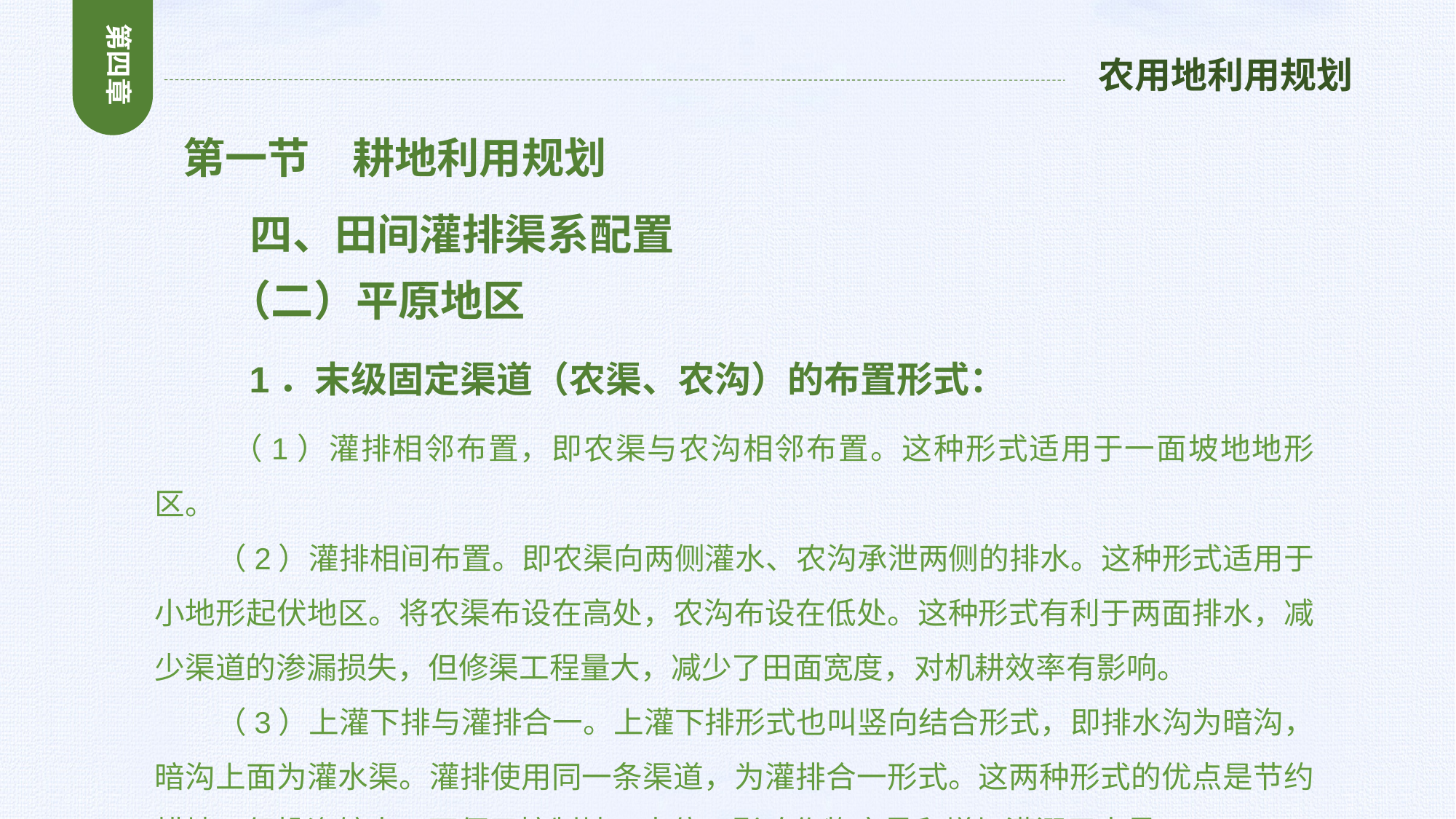

第四章
农用地利用规划

 第一节　耕地利用规划
        四、田间灌排渠系配置
        （二）平原地区
        1．末级固定渠道（农渠、农沟）的布置形式：
       （1）灌排相邻布置，即农渠与农沟相邻布置。这种形式适用于一面坡地地形区。
        （2）灌排相间布置。即农渠向两侧灌水、农沟承泄两侧的排水。这种形式适用于小地形起伏地区。将农渠布设在高处，农沟布设在低处。这种形式有利于两面排水，减少渠道的渗漏损失，但修渠工程量大，减少了田面宽度，对机耕效率有影响。
        （3）上灌下排与灌排合一。上灌下排形式也叫竖向结合形式，即排水沟为暗沟，暗沟上面为灌水渠。灌排使用同一条渠道，为灌排合一形式。这两种形式的优点是节约耕地，但投资较大，不便于控制地下水位，影响作物产量和增加灌溉用水量。
。